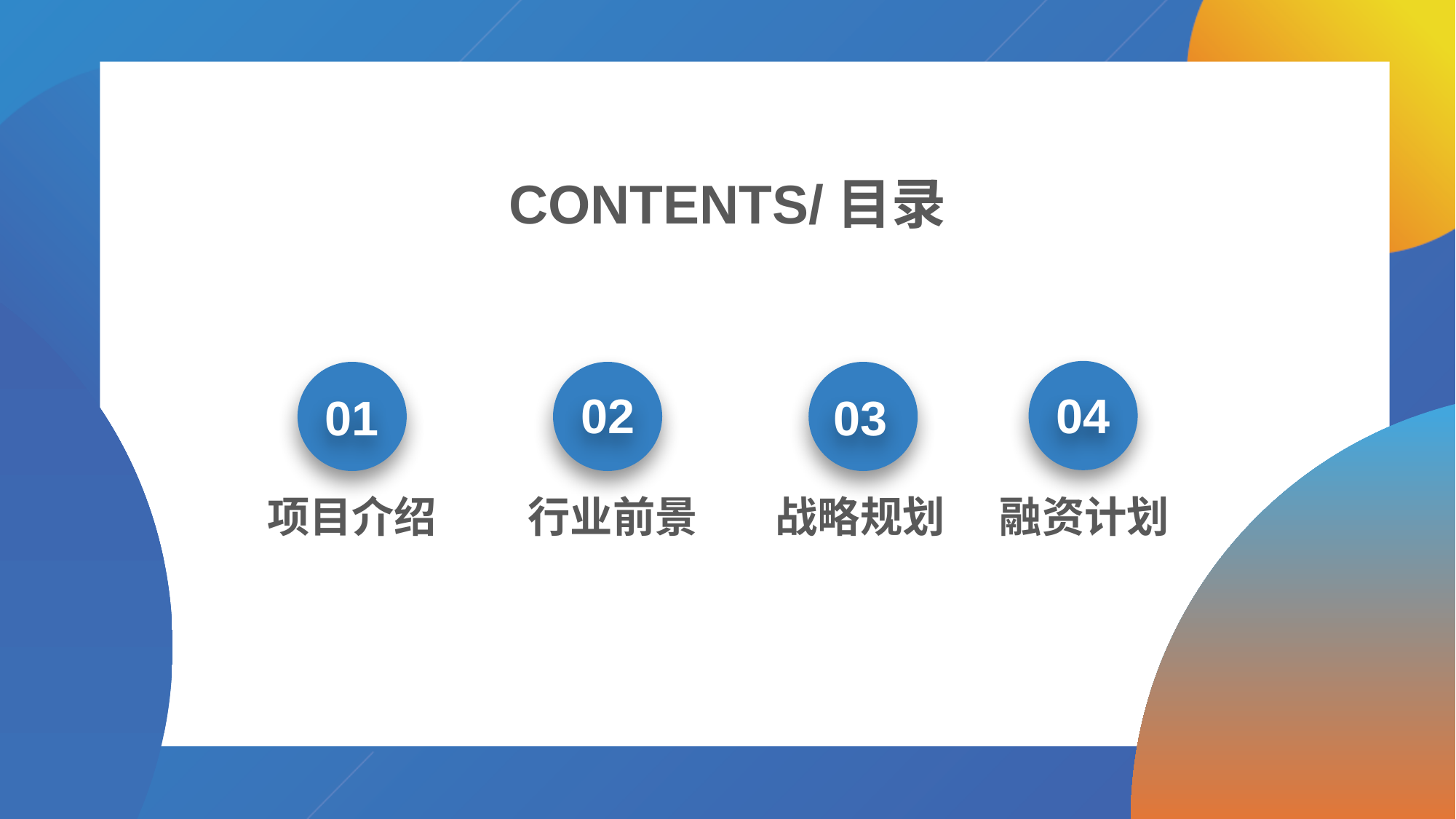

CONTENTS/目录

04
02
01
03
项目介绍
行业前景
战略规划
融资计划